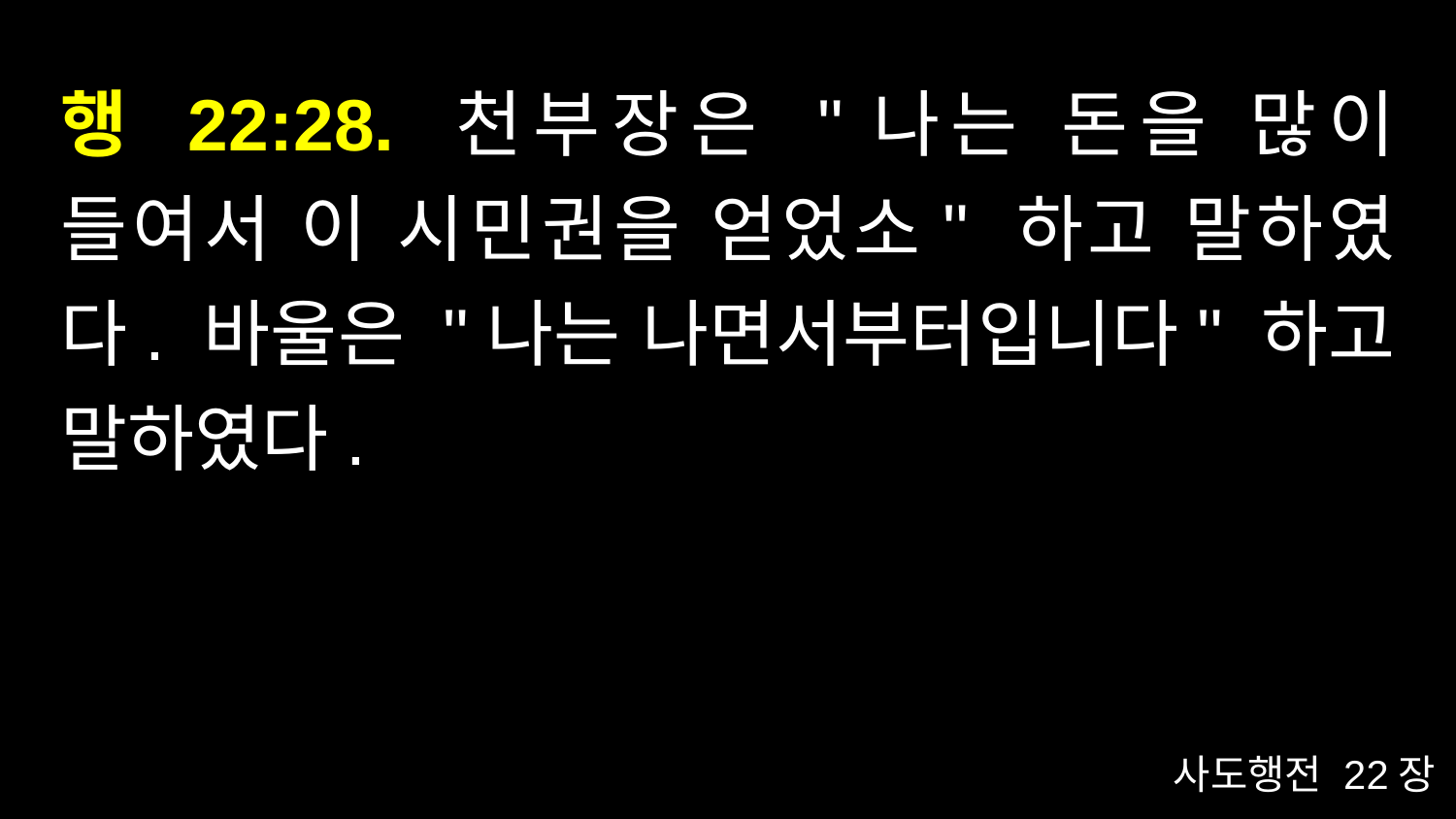

# 행 22:28. 천부장은 "나는 돈을 많이 들여서 이 시민권을 얻었소" 하고 말하였다. 바울은 "나는 나면서부터입니다" 하고 말하였다.
사도행전 22장